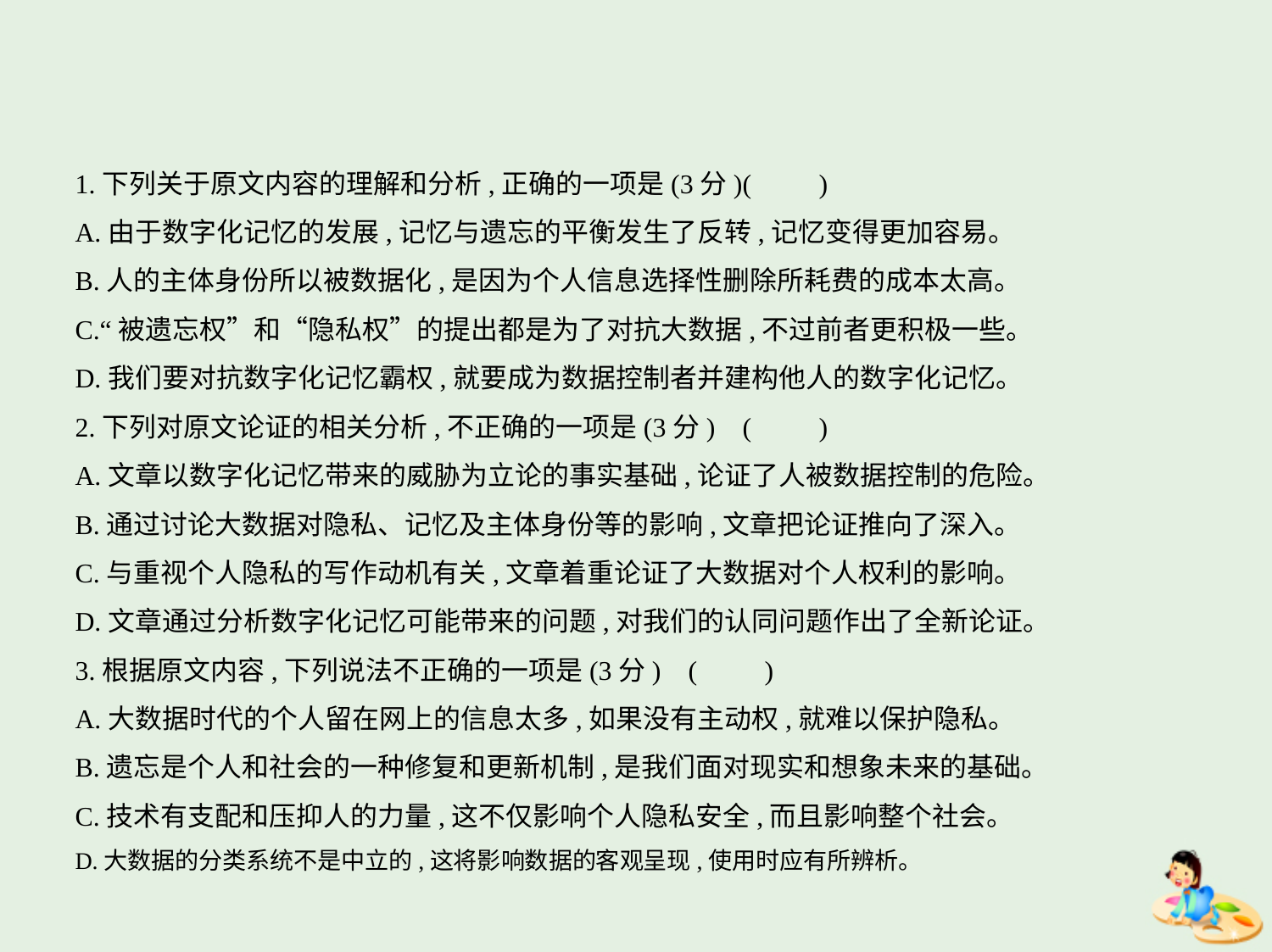

1.下列关于原文内容的理解和分析,正确的一项是(3分)(　　)
A.由于数字化记忆的发展,记忆与遗忘的平衡发生了反转,记忆变得更加容易。
B.人的主体身份所以被数据化,是因为个人信息选择性删除所耗费的成本太高。
C.“被遗忘权”和“隐私权”的提出都是为了对抗大数据,不过前者更积极一些。
D.我们要对抗数字化记忆霸权,就要成为数据控制者并建构他人的数字化记忆。
2.下列对原文论证的相关分析,不正确的一项是(3分) (　　)
A.文章以数字化记忆带来的威胁为立论的事实基础,论证了人被数据控制的危险。
B.通过讨论大数据对隐私、记忆及主体身份等的影响,文章把论证推向了深入。
C.与重视个人隐私的写作动机有关,文章着重论证了大数据对个人权利的影响。
D.文章通过分析数字化记忆可能带来的问题,对我们的认同问题作出了全新论证。
3.根据原文内容,下列说法不正确的一项是(3分) (　　)
A.大数据时代的个人留在网上的信息太多,如果没有主动权,就难以保护隐私。
B.遗忘是个人和社会的一种修复和更新机制,是我们面对现实和想象未来的基础。
C.技术有支配和压抑人的力量,这不仅影响个人隐私安全,而且影响整个社会。
D.大数据的分类系统不是中立的,这将影响数据的客观呈现,使用时应有所辨析。